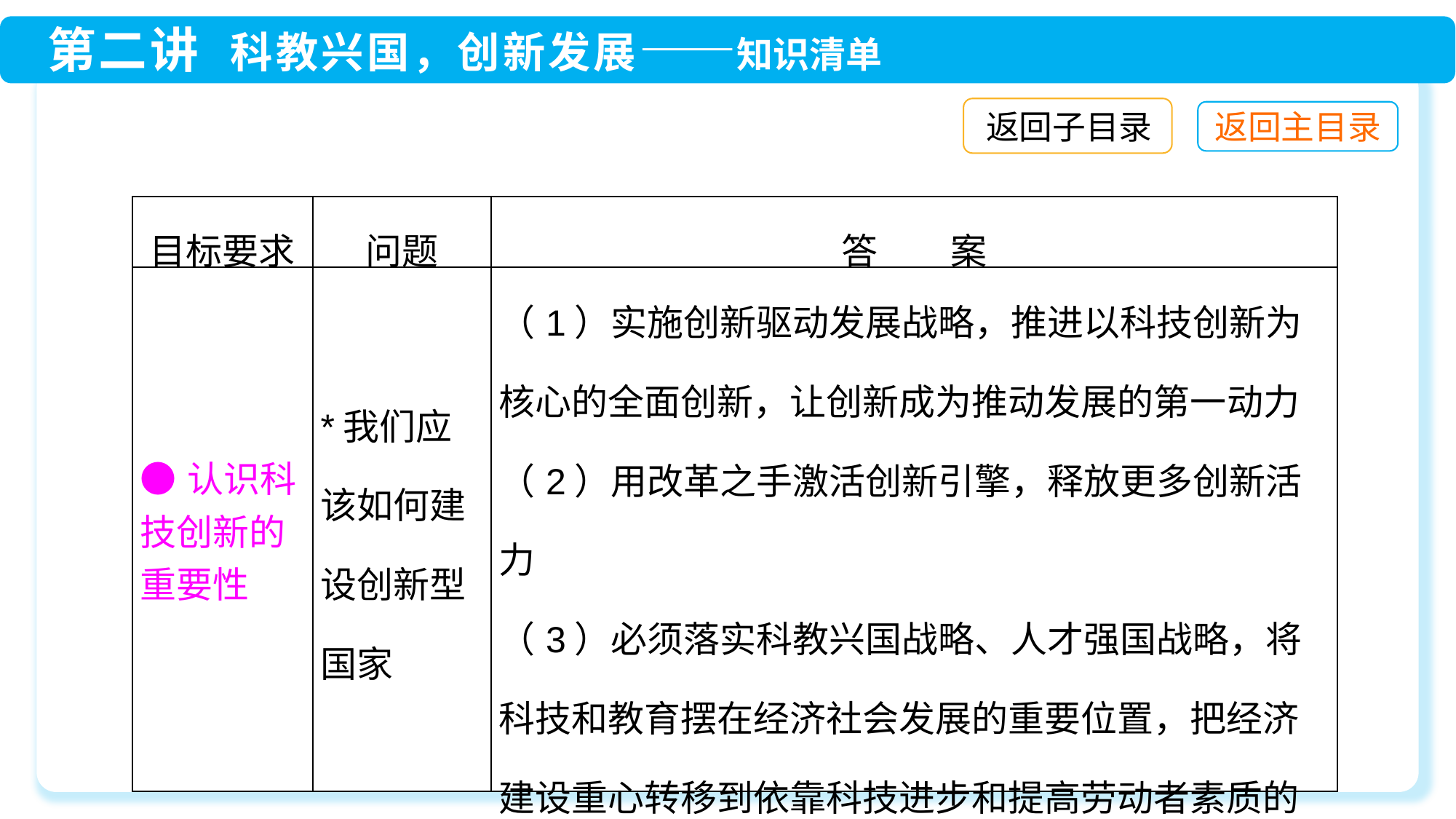

返回子目录
| 目标要求 | 问题 | 答　　案 |
| --- | --- | --- |
| ●认识科技创新的重要性 | \*我们应该如何建设创新型国家 | （1）实施创新驱动发展战略，推进以科技创新为核心的全面创新，让创新成为推动发展的第一动力 （2）用改革之手激活创新引擎，释放更多创新活力 （3）必须落实科教兴国战略、人才强国战略，将科技和教育摆在经济社会发展的重要位置，把经济建设重心转移到依靠科技进步和提高劳动者素质的轨道上来，加速实现国家的繁荣昌盛 |